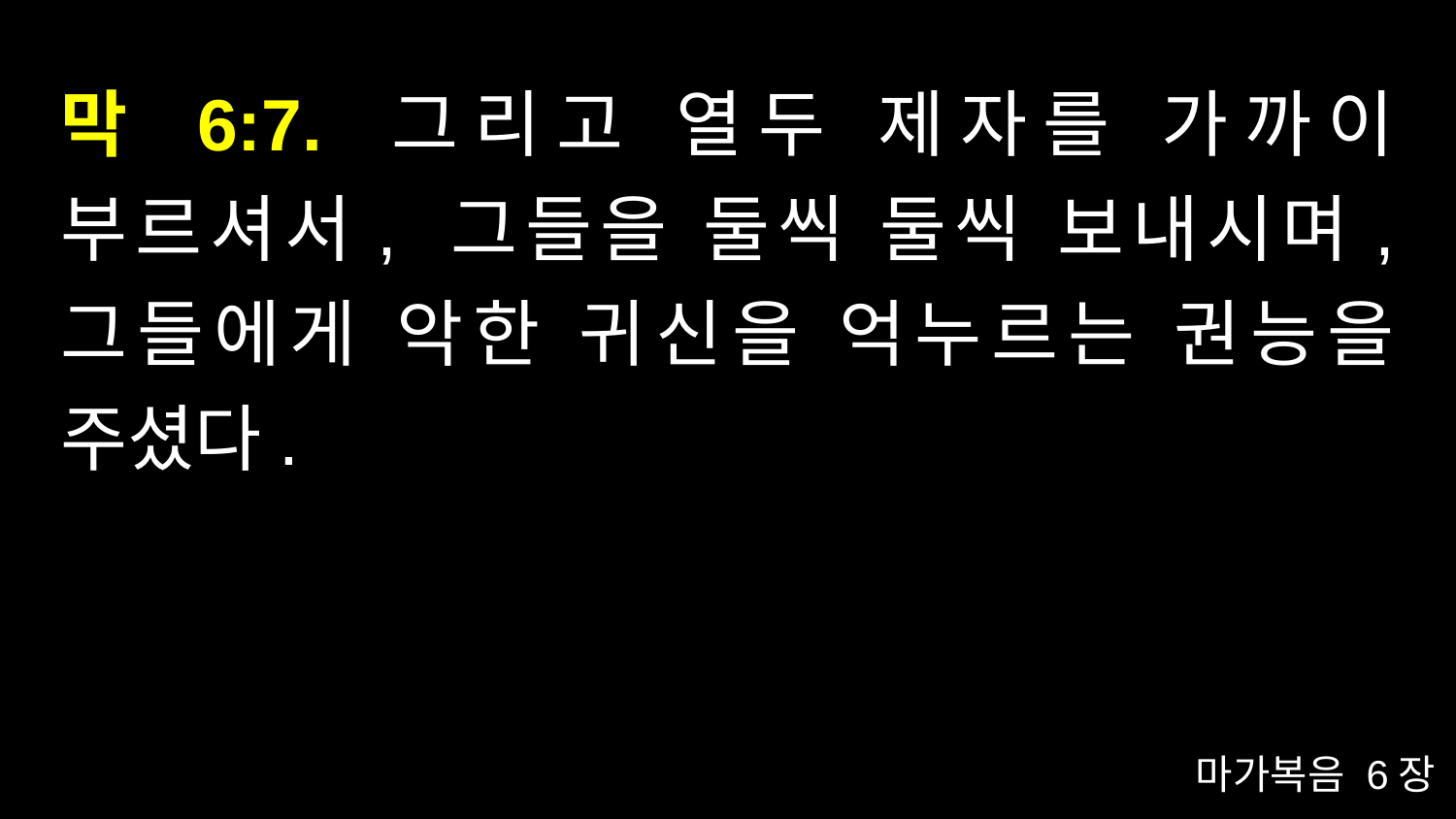

# 막 6:7. 그리고 열두 제자를 가까이 부르셔서, 그들을 둘씩 둘씩 보내시며, 그들에게 악한 귀신을 억누르는 권능을 주셨다.
마가복음 6장